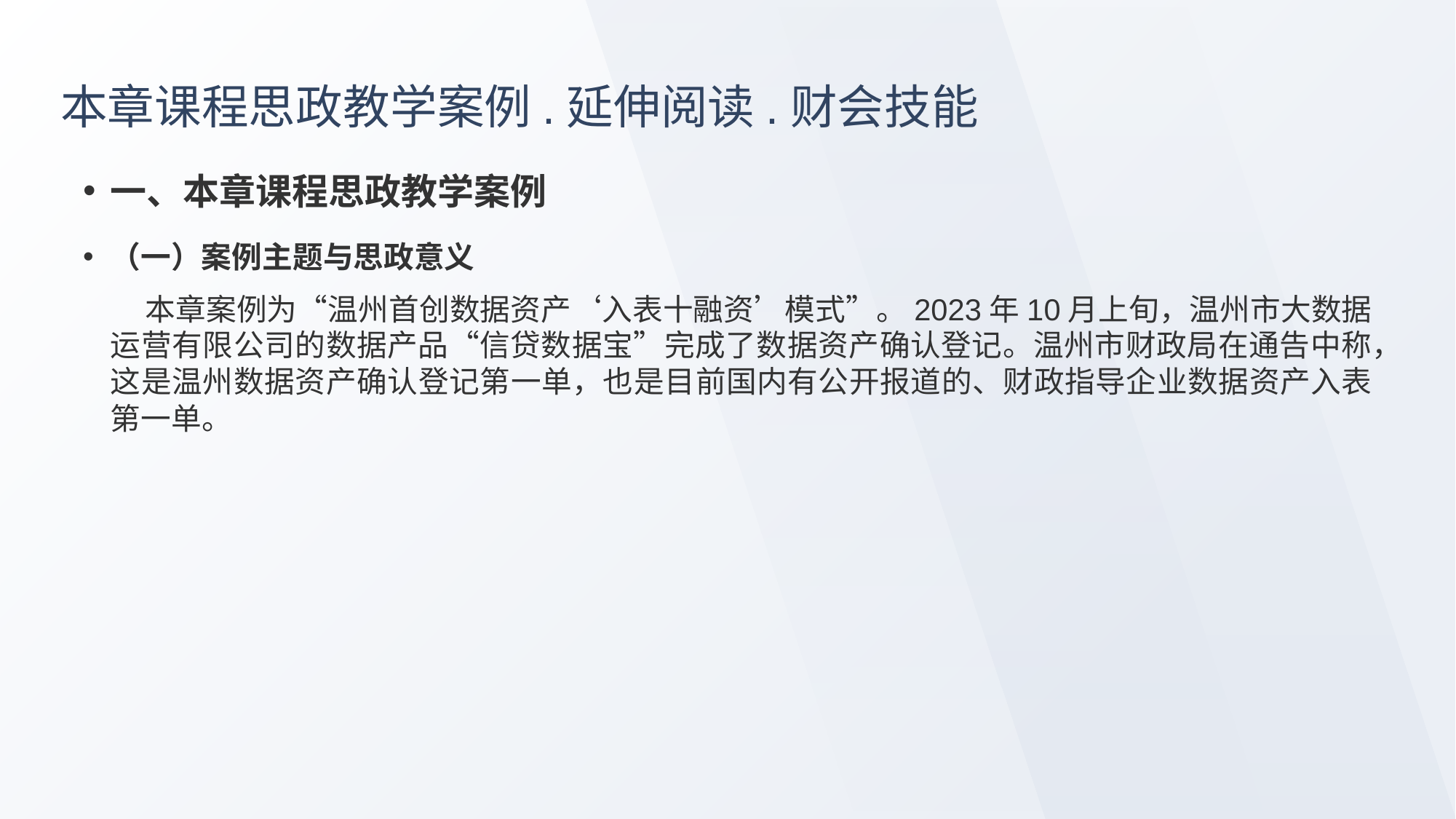

# 本章课程思政教学案例.延伸阅读.财会技能
一、本章课程思政教学案例
（一）案例主题与思政意义
    本章案例为“温州首创数据资产‘入表十融资’模式”。2023年10月上旬，温州市大数据运营有限公司的数据产品“信贷数据宝”完成了数据资产确认登记。温州市财政局在通告中称，这是温州数据资产确认登记第一单，也是目前国内有公开报道的、财政指导企业数据资产入表第一单。